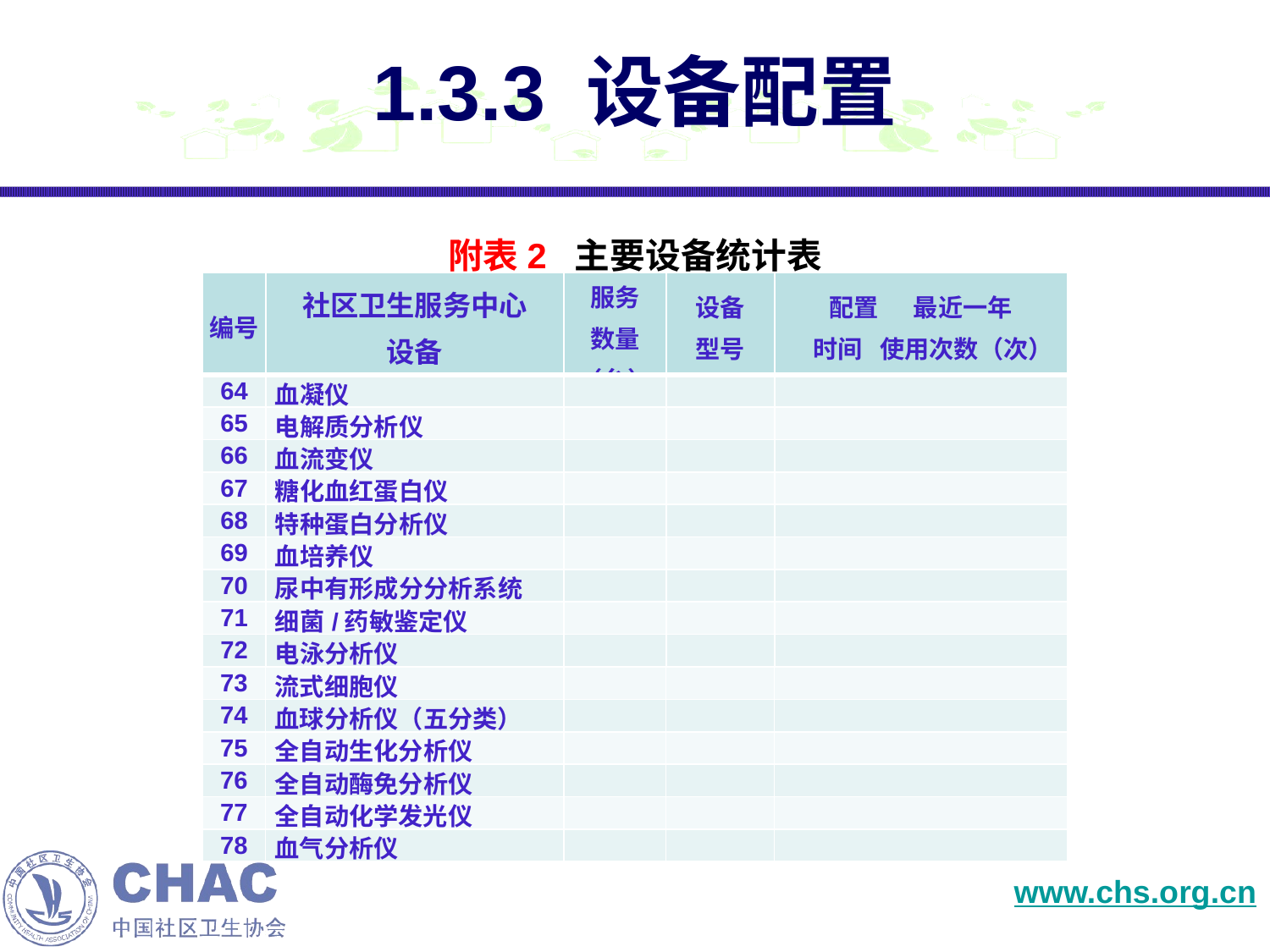

# 1.3.3 设备配置
附表2  主要设备统计表
| 编号 | 社区卫生服务中心 设备 | 服务 数量 （台） | 设备 型号 | 配置 最近一年 时间 使用次数（次） |
| --- | --- | --- | --- | --- |
| 64 | 血凝仪 |  |  |  |
| 65 | 电解质分析仪 |  |  |  |
| 66 | 血流变仪 |  |  |  |
| 67 | 糖化血红蛋白仪 |  |  |  |
| 68 | 特种蛋白分析仪 |  |  |  |
| 69 | 血培养仪 |  |  |  |
| 70 | 尿中有形成分分析系统 |  |  |  |
| 71 | 细菌/药敏鉴定仪 |  |  |  |
| 72 | 电泳分析仪 |  |  |  |
| 73 | 流式细胞仪 |  |  |  |
| --- | --- | --- | --- | --- |
| 74 | 血球分析仪（五分类） |  |  |  |
| 75 | 全自动生化分析仪 |  |  |  |
| 76 | 全自动酶免分析仪 |  |  |  |
| 77 | 全自动化学发光仪 |  |  |  |
| 78 | 血气分析仪 |  |  |  |